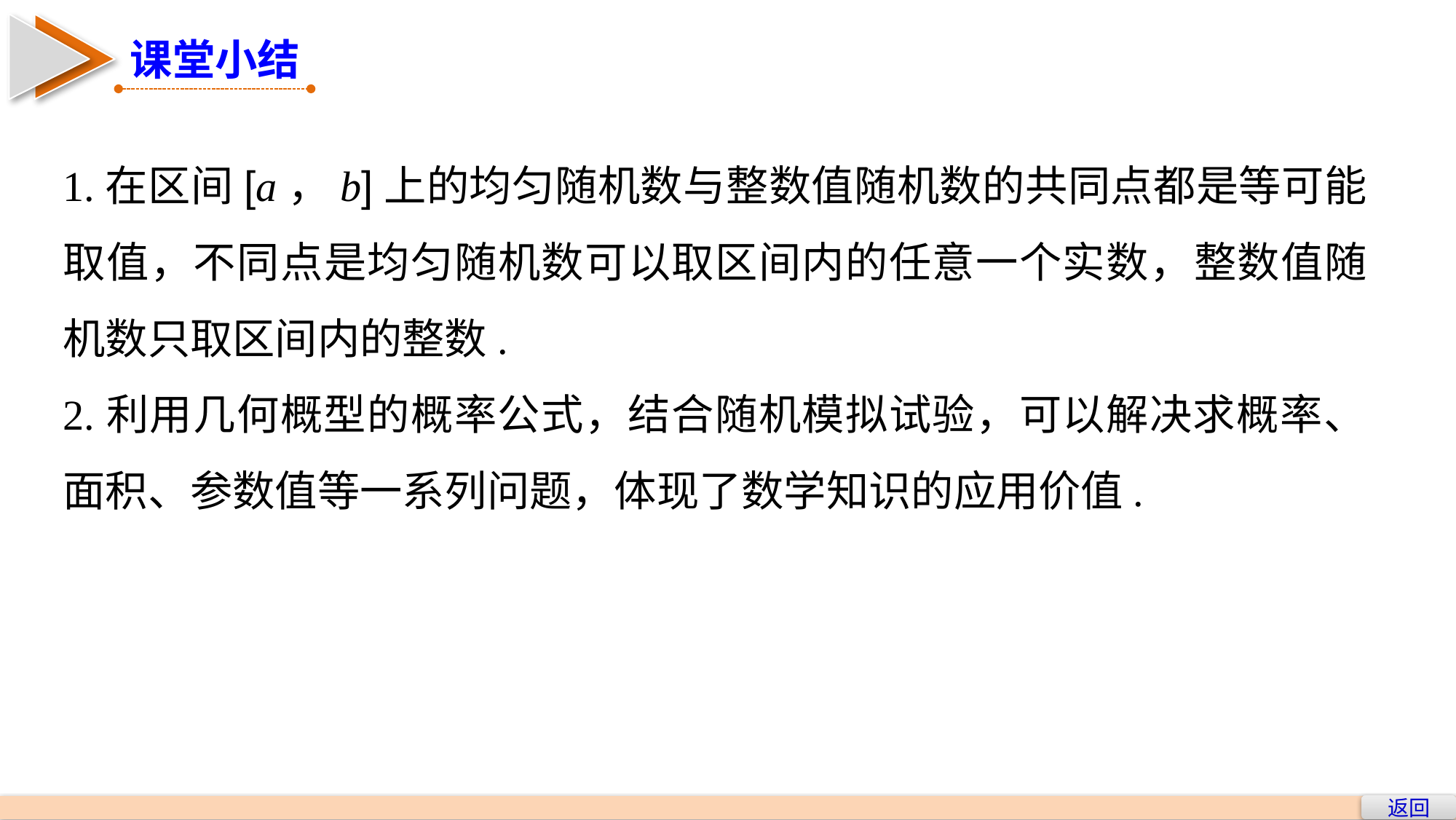

课堂小结
1.在区间[a，b]上的均匀随机数与整数值随机数的共同点都是等可能取值，不同点是均匀随机数可以取区间内的任意一个实数，整数值随机数只取区间内的整数.
2.利用几何概型的概率公式，结合随机模拟试验，可以解决求概率、面积、参数值等一系列问题，体现了数学知识的应用价值.
返回